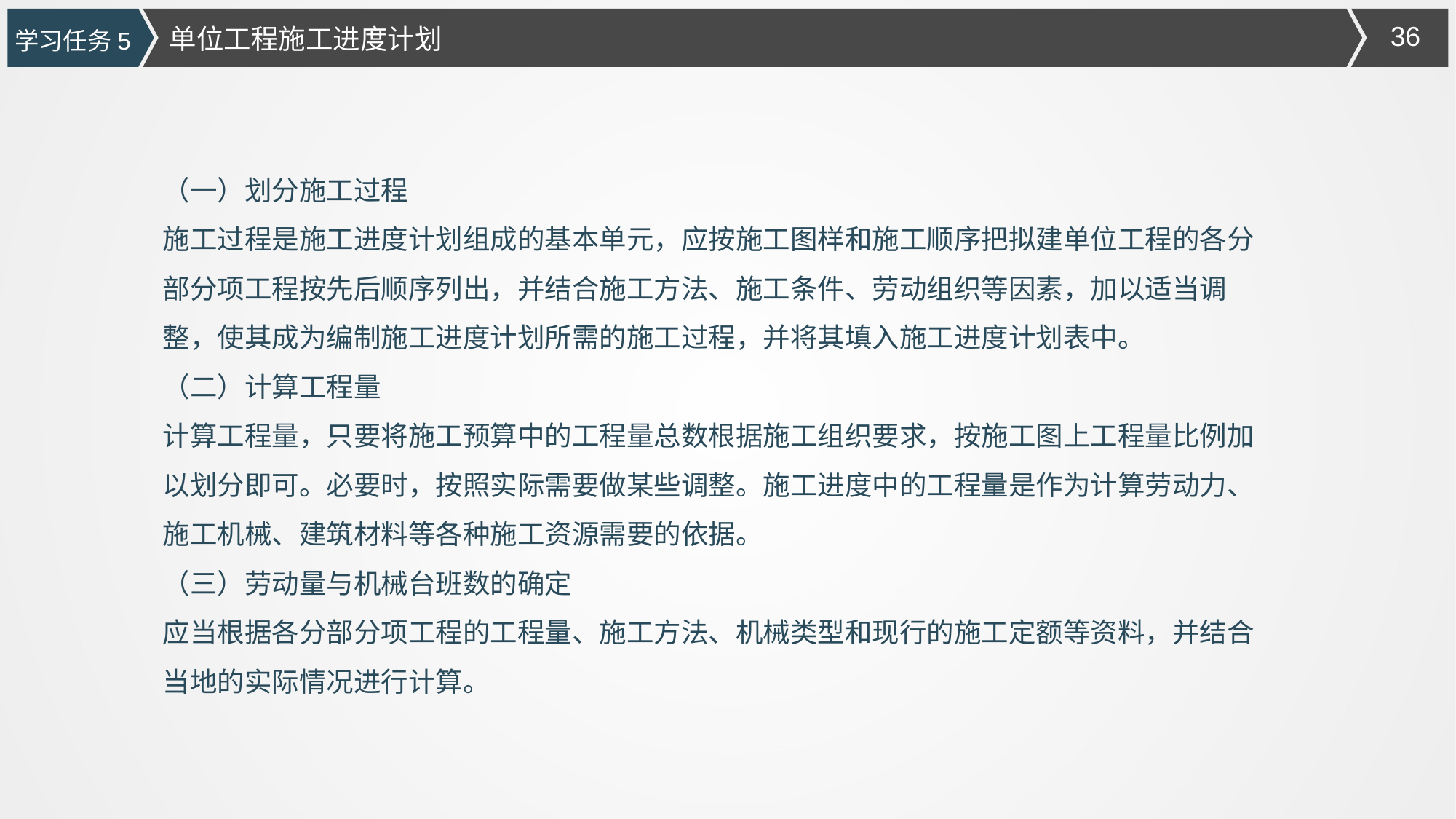

单位工程施工进度计划
学习任务5
（一）划分施工过程
施工过程是施工进度计划组成的基本单元，应按施工图样和施工顺序把拟建单位工程的各分部分项工程按先后顺序列出，并结合施工方法、施工条件、劳动组织等因素，加以适当调整，使其成为编制施工进度计划所需的施工过程，并将其填入施工进度计划表中。
（二）计算工程量
计算工程量，只要将施工预算中的工程量总数根据施工组织要求，按施工图上工程量比例加以划分即可。必要时，按照实际需要做某些调整。施工进度中的工程量是作为计算劳动力、施工机械、建筑材料等各种施工资源需要的依据。
（三）劳动量与机械台班数的确定
应当根据各分部分项工程的工程量、施工方法、机械类型和现行的施工定额等资料，并结合当地的实际情况进行计算。